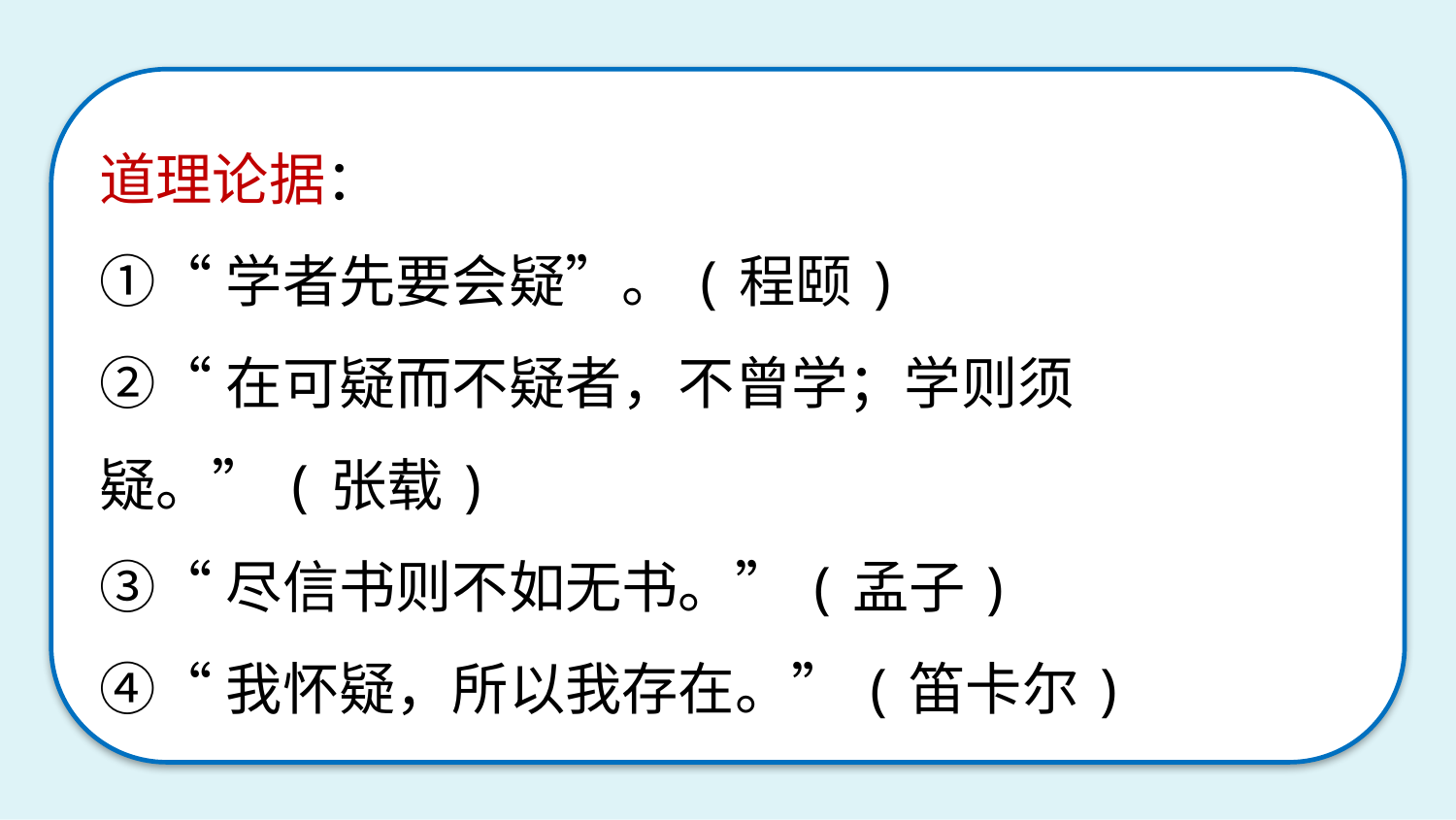

道理论据：
①“学者先要会疑”。(程颐)
②“在可疑而不疑者，不曾学；学则须疑。”(张载)
③“尽信书则不如无书。”(孟子)
④“我怀疑，所以我存在。”(笛卡尔)